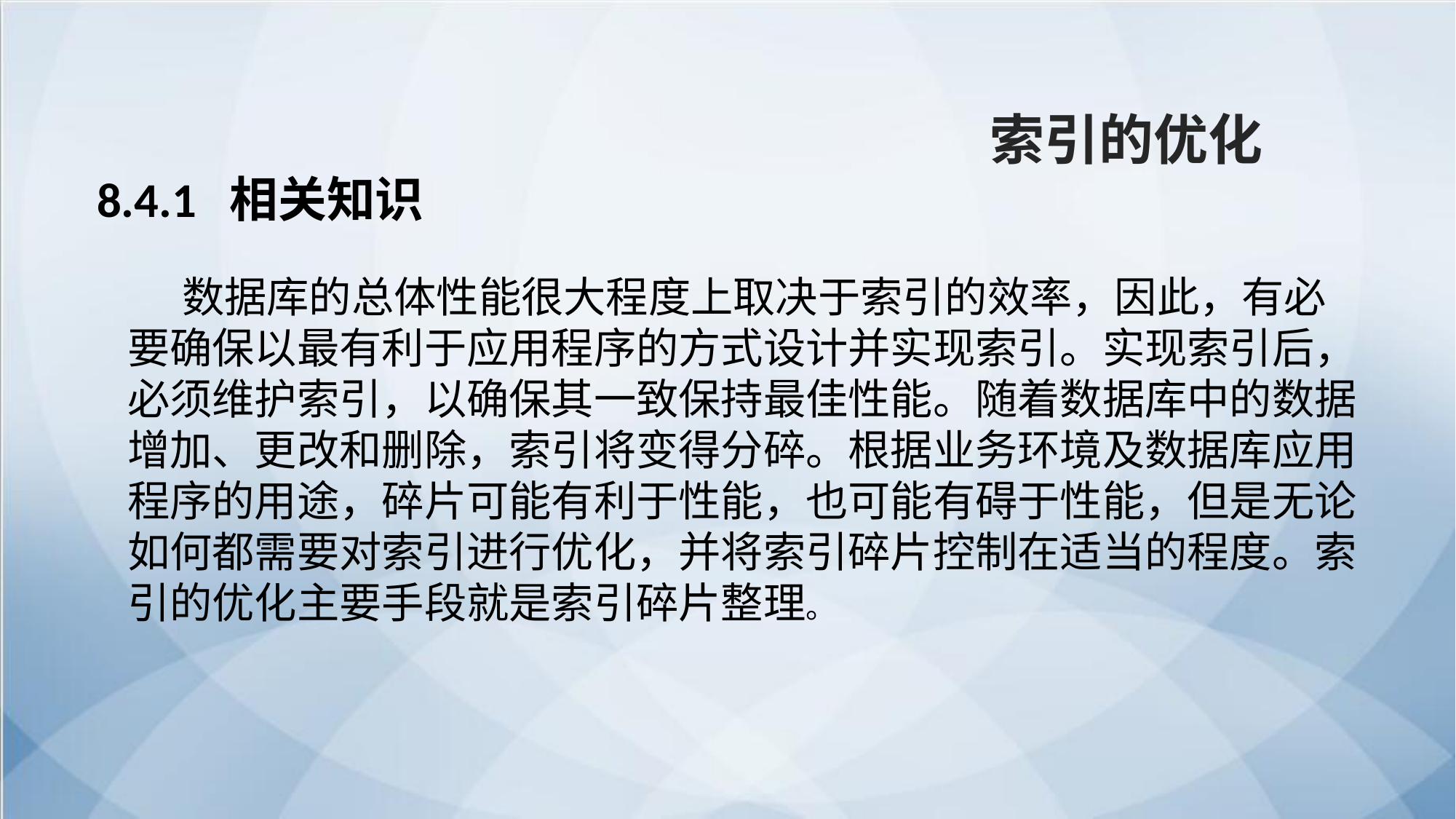

索引的优化
8.4.1  相关知识
数据库的总体性能很大程度上取决于索引的效率，因此，有必要确保以最有利于应用程序的方式设计并实现索引。实现索引后，必须维护索引，以确保其一致保持最佳性能。随着数据库中的数据增加、更改和删除，索引将变得分碎。根据业务环境及数据库应用程序的用途，碎片可能有利于性能，也可能有碍于性能，但是无论如何都需要对索引进行优化，并将索引碎片控制在适当的程度。索引的优化主要手段就是索引碎片整理。